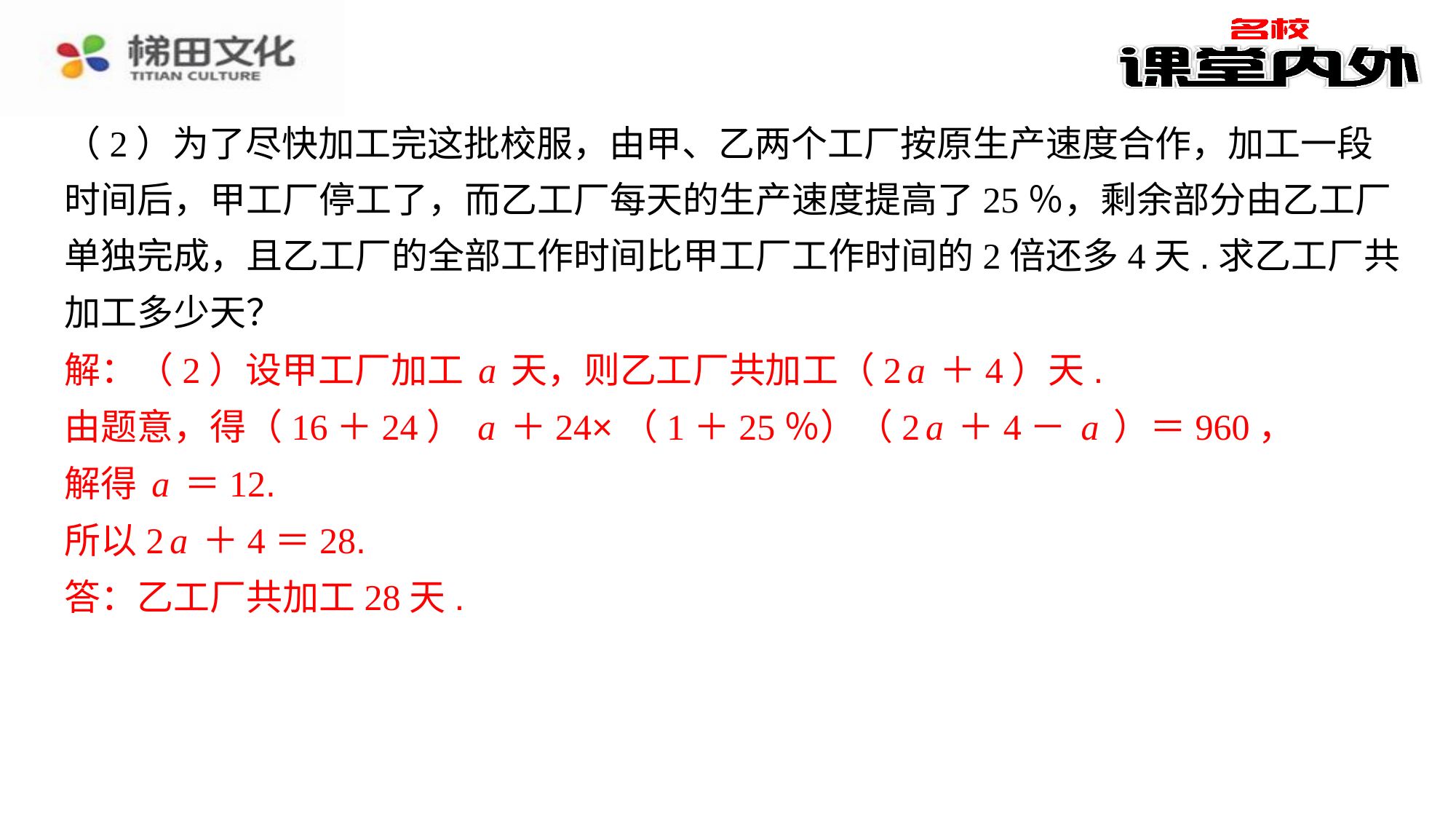

（2）为了尽快加工完这批校服，由甲、乙两个工厂按原生产速度合作，加工一段
时间后，甲工厂停工了，而乙工厂每天的生产速度提高了25％，剩余部分由乙工厂
单独完成，且乙工厂的全部工作时间比甲工厂工作时间的2倍还多4天.求乙工厂共
加工多少天？
解：（2）设甲工厂加工a天，则乙工厂共加工（2a＋4）天.
由题意，得（16＋24）a＋24×（1＋25％）（2a＋4－a）＝960，
解得a＝12.
所以2a＋4＝28.
答：乙工厂共加工28天.
解：（2）设甲工厂加工a天，则乙工厂共加工（2a＋4）天.
由题意，得（16＋24）a＋24×（1＋25％）（2a＋4－a）＝960，
解得a＝12.
所以2a＋4＝28.
答：乙工厂共加工28天.